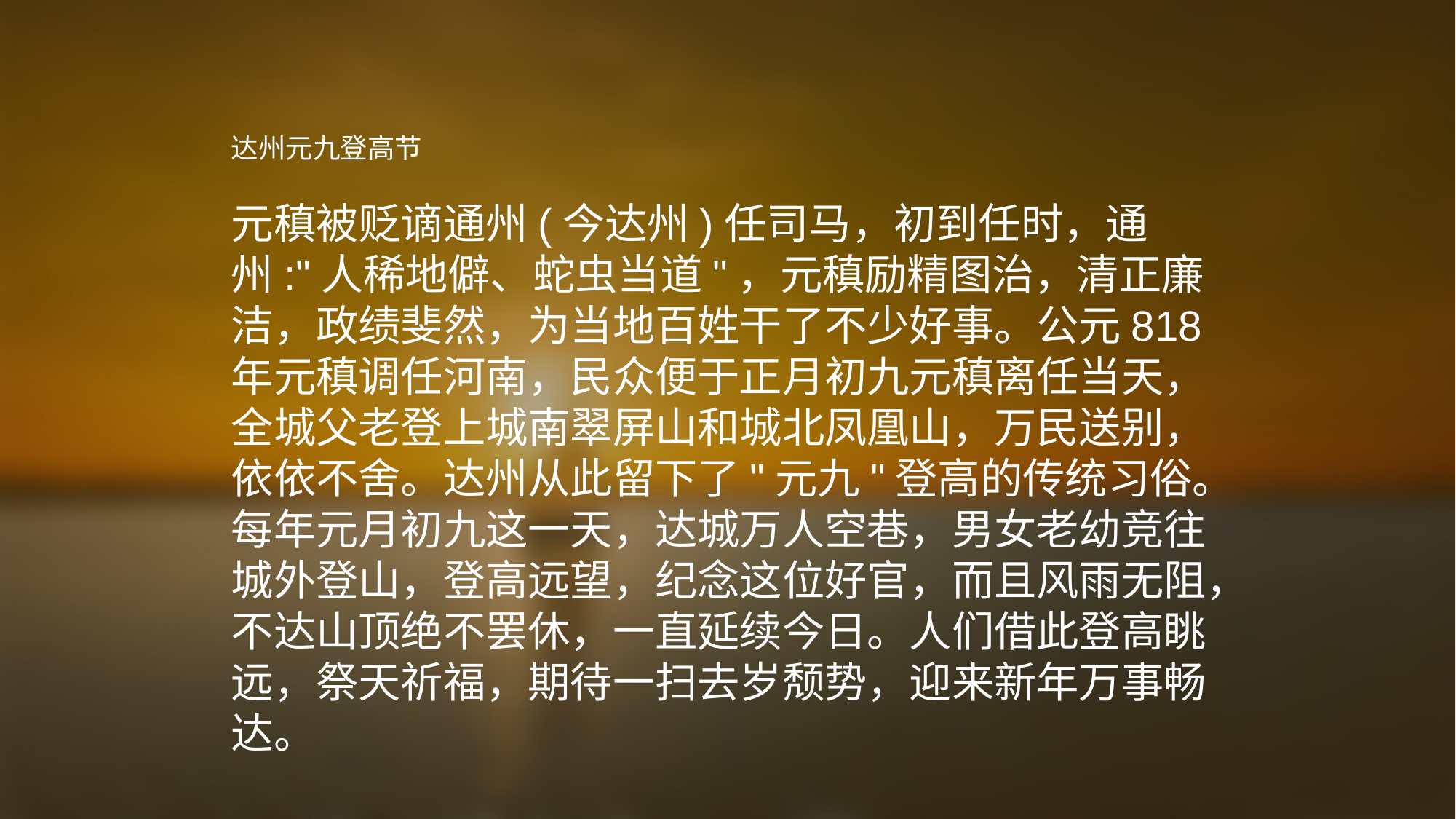

达州元九登高节

元稹被贬谪通州(今达州)任司马，初到任时，通州:"人稀地僻、蛇虫当道"，元稹励精图治，清正廉洁，政绩斐然，为当地百姓干了不少好事。公元818年元稹调任河南，民众便于正月初九元稹离任当天，全城父老登上城南翠屏山和城北凤凰山，万民送别，依依不舍。达州从此留下了"元九"登高的传统习俗。每年元月初九这一天，达城万人空巷，男女老幼竞往城外登山，登高远望，纪念这位好官，而且风雨无阻，不达山顶绝不罢休，一直延续今日。人们借此登高眺远，祭天祈福，期待一扫去岁颓势，迎来新年万事畅达。